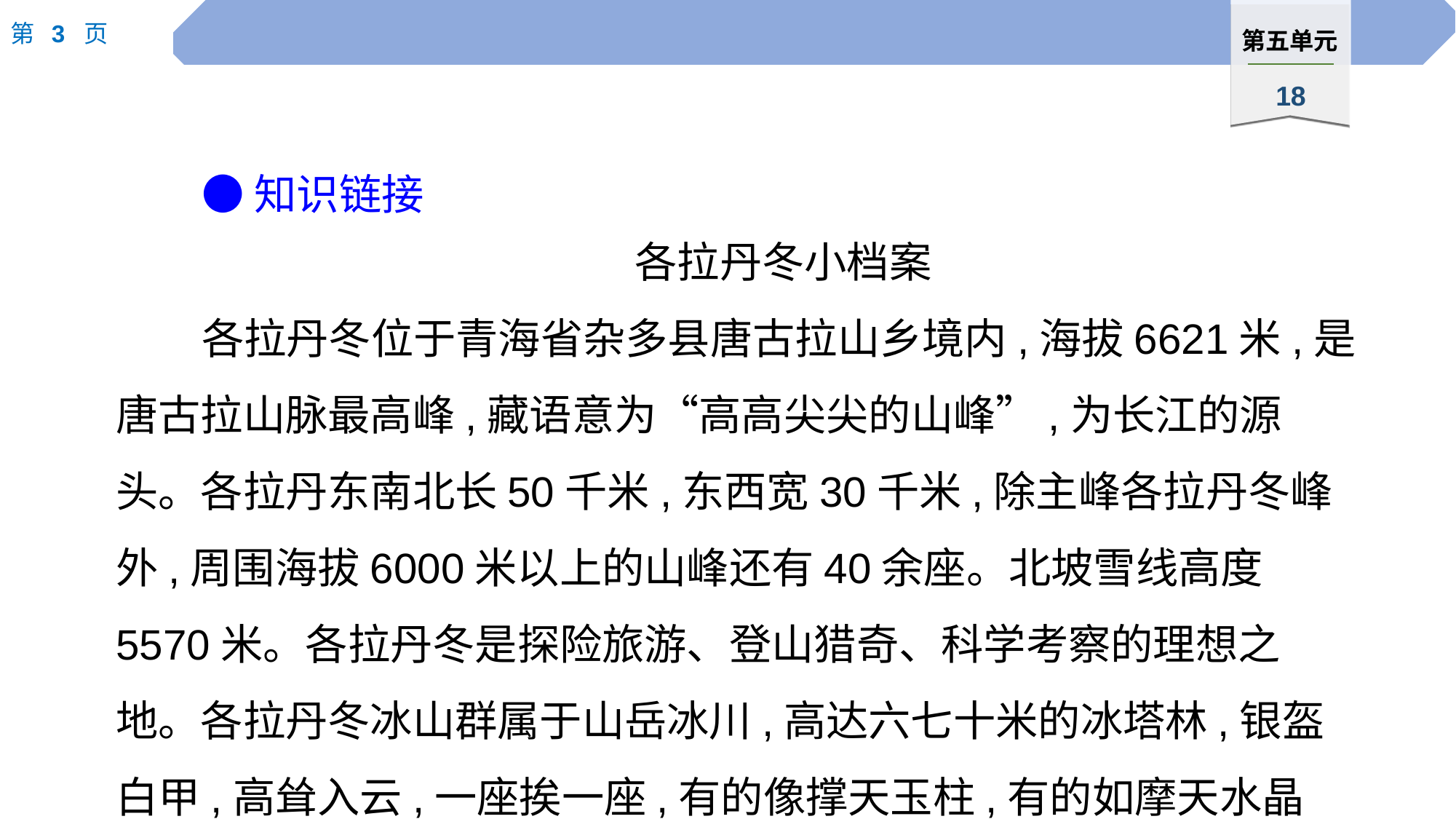

●知识链接
各拉丹冬小档案
各拉丹冬位于青海省杂多县唐古拉山乡境内,海拔6621米,是唐古拉山脉最高峰,藏语意为“高高尖尖的山峰”,为长江的源头。各拉丹东南北长50千米,东西宽30千米,除主峰各拉丹冬峰外,周围海拔6000米以上的山峰还有40余座。北坡雪线高度5570米。各拉丹冬是探险旅游、登山猎奇、科学考察的理想之地。各拉丹冬冰山群属于山岳冰川,高达六七十米的冰塔林,银盔白甲,高耸入云,一座挨一座,有的像撑天玉柱,有的如摩天水晶楼,有的似宝剑,寒气凌凌直刺云天,